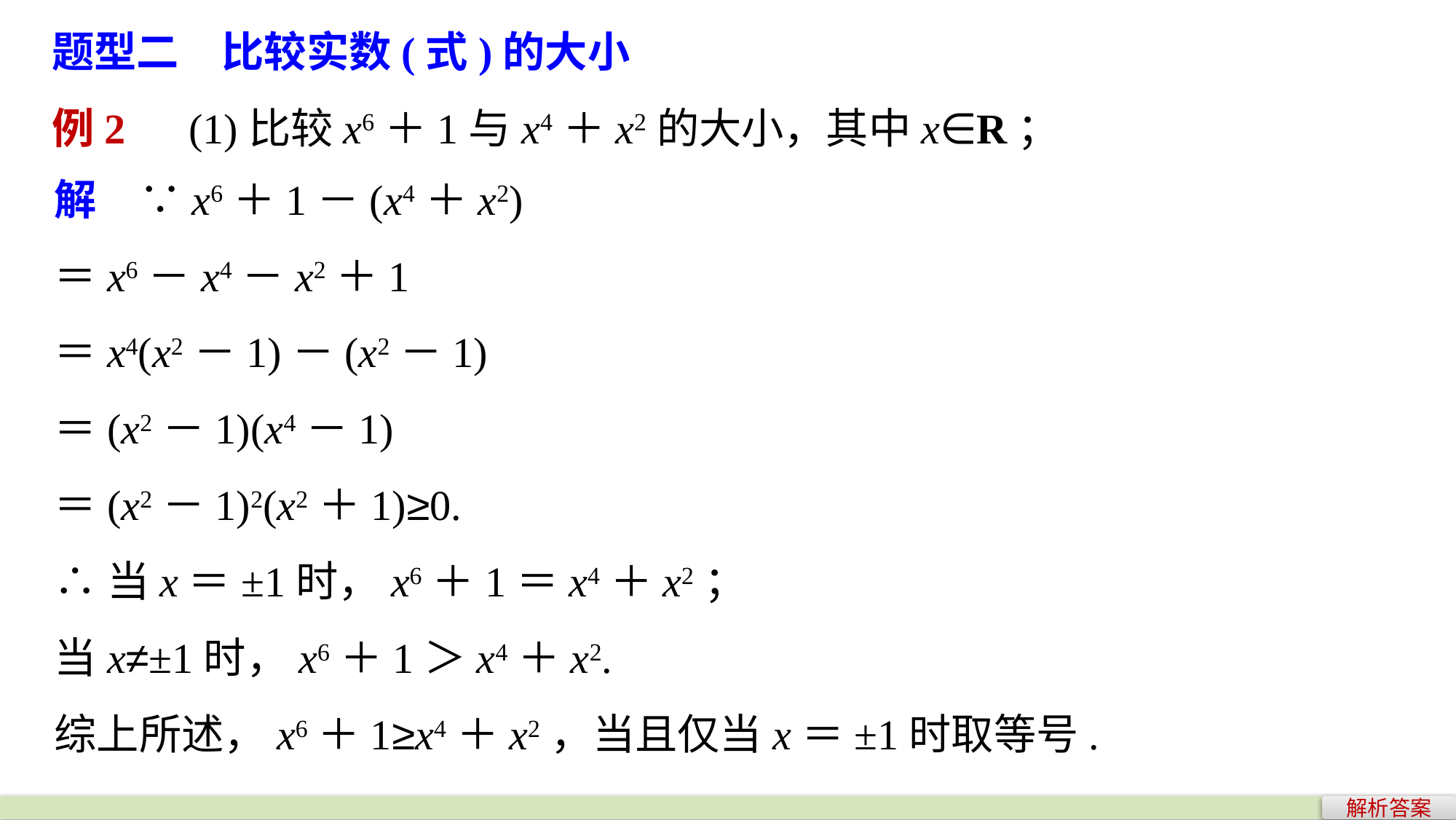

题型二　比较实数(式)的大小
例2　(1)比较x6＋1与x4＋x2的大小，其中x∈R；
解　∵x6＋1－(x4＋x2)
＝x6－x4－x2＋1
＝x4(x2－1)－(x2－1)
＝(x2－1)(x4－1)
＝(x2－1)2(x2＋1)≥0.
∴当x＝±1时，x6＋1＝x4＋x2；
当x≠±1时，x6＋1＞x4＋x2.
综上所述，x6＋1≥x4＋x2，当且仅当x＝±1时取等号.
解析答案